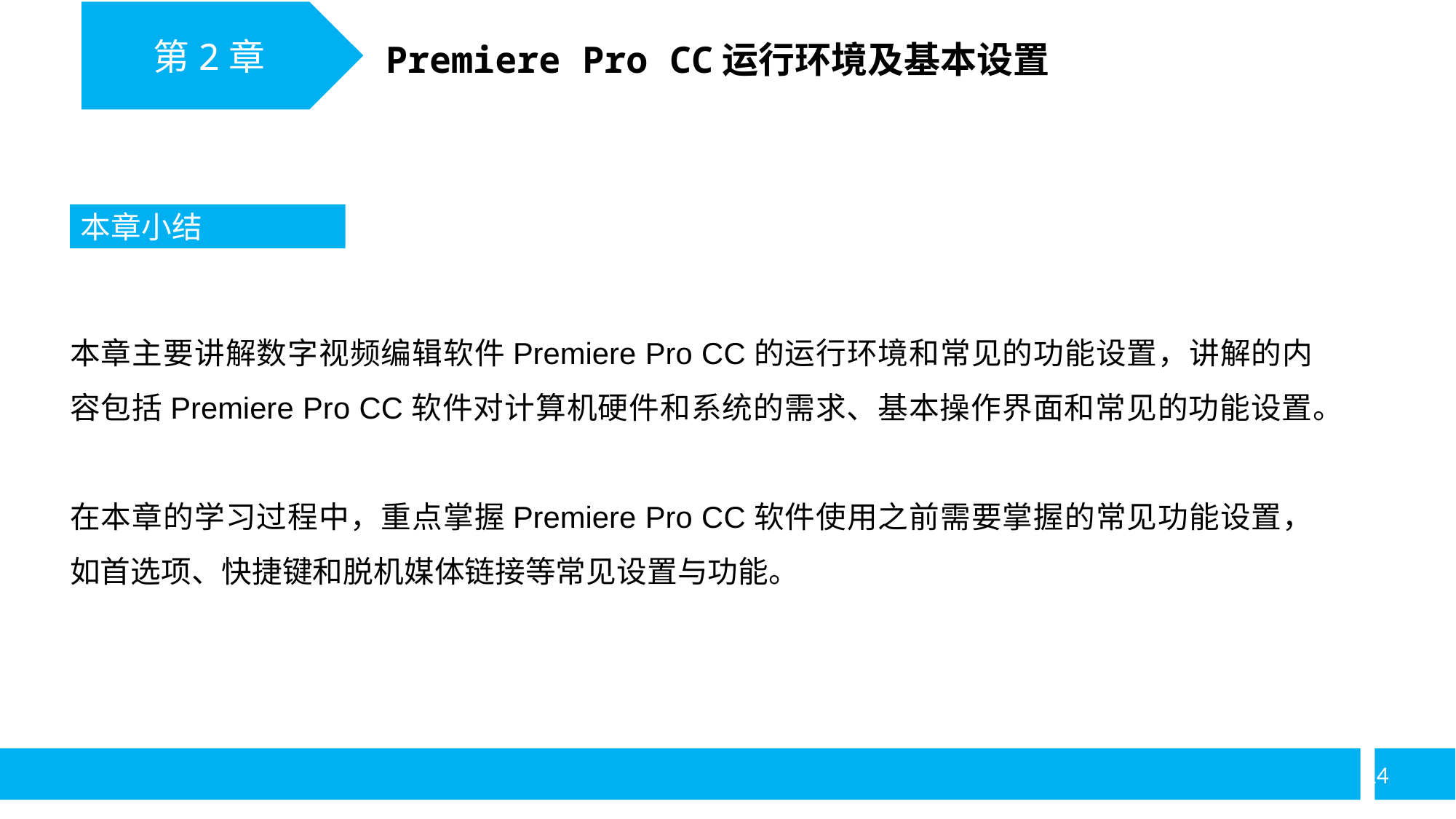

第2章
Premiere Pro CC运行环境及基本设置
本章小结
本章主要讲解数字视频编辑软件Premiere Pro CC的运行环境和常见的功能设置，讲解的内容包括Premiere Pro CC软件对计算机硬件和系统的需求、基本操作界面和常见的功能设置。

在本章的学习过程中，重点掌握Premiere Pro CC软件使用之前需要掌握的常见功能设置，如首选项、快捷键和脱机媒体链接等常见设置与功能。